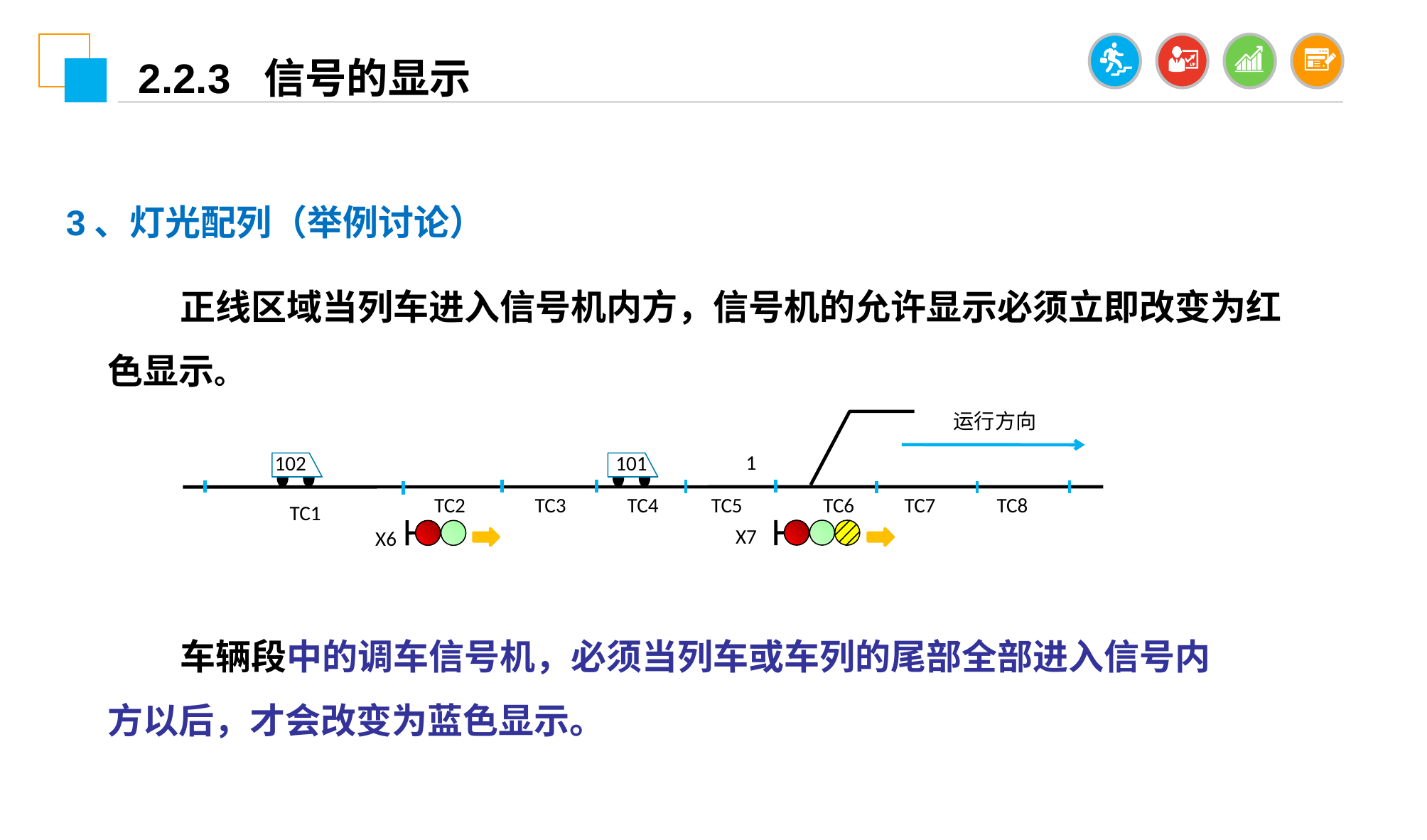

2.2.3  信号的显示
3、灯光配列（举例讨论）
        正线区域当列车进入信号机内方，信号机的允许显示必须立即改变为红色显示。
 运行方向

 1
102
101

 TC1

TC2
TC3
TC4
TC5
TC6
TC7
TC8
X7
X6

        车辆段中的调车信号机，必须当列车或车列的尾部全部进入信号内方以后，才会改变为蓝色显示。